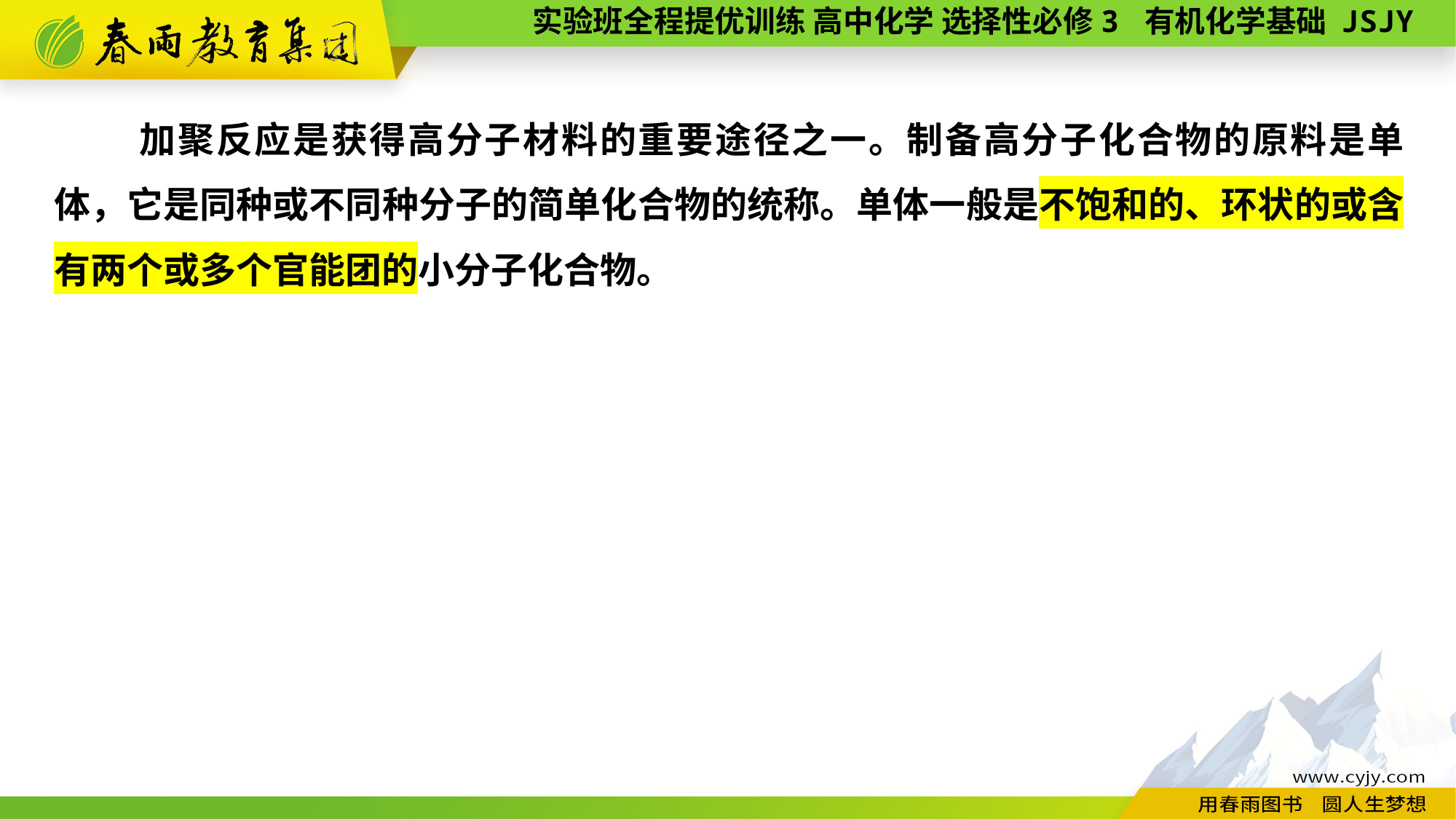

加聚反应是获得高分子材料的重要途径之一。制备高分子化合物的原料是单体，它是同种或不同种分子的简单化合物的统称。单体一般是不饱和的、环状的或含有两个或多个官能团的小分子化合物。